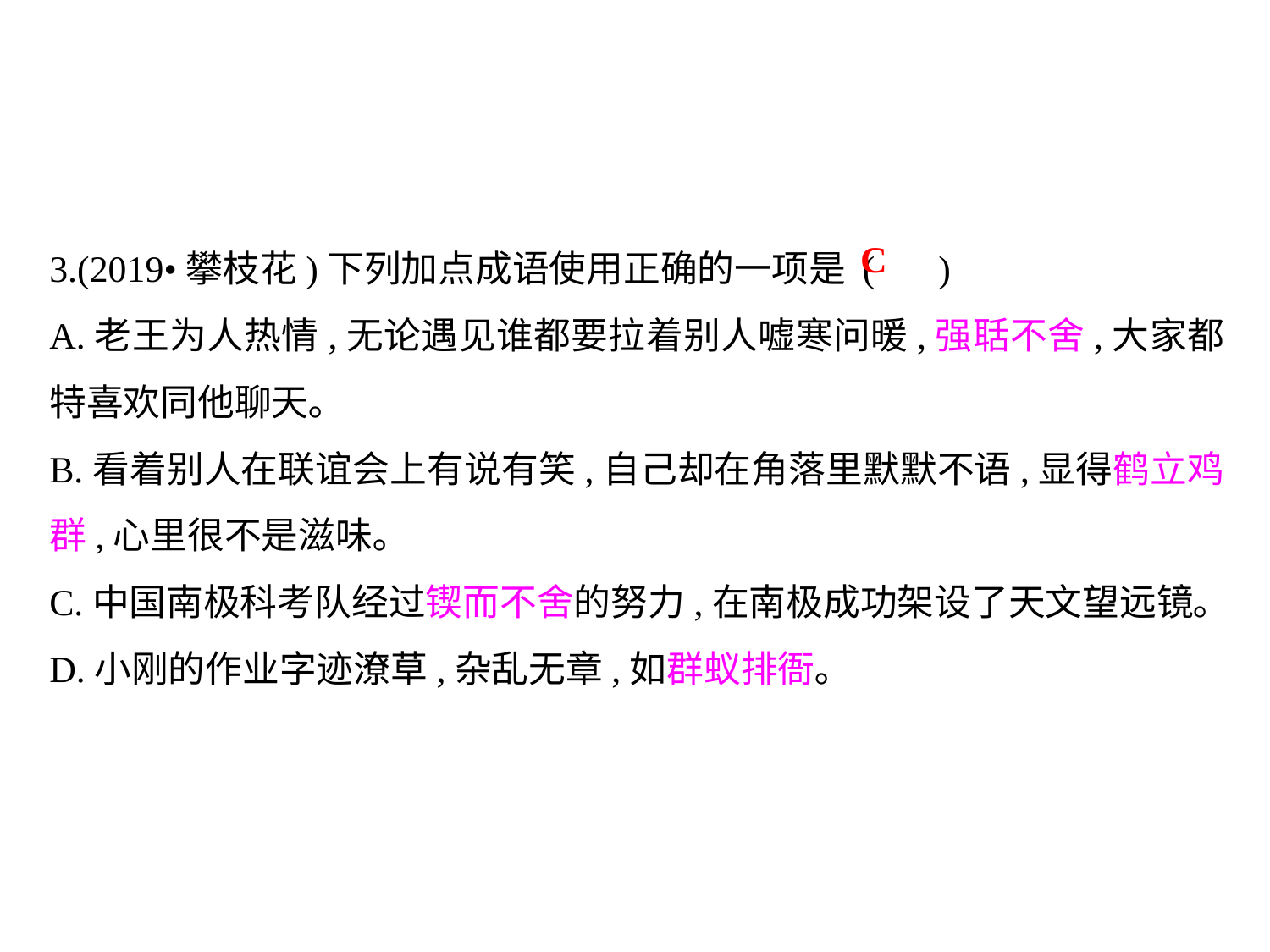

3.(2019•攀枝花)下列加点成语使用正确的一项是 (	)
A.老王为人热情,无论遇见谁都要拉着别人嘘寒问暖,强聒不舍,大家都特喜欢同他聊天｡
B.看着别人在联谊会上有说有笑,自己却在角落里默默不语,显得鹤立鸡群,心里很不是滋味｡
C.中国南极科考队经过锲而不舍的努力,在南极成功架设了天文望远镜｡
D.小刚的作业字迹潦草,杂乱无章,如群蚁排衙｡
C